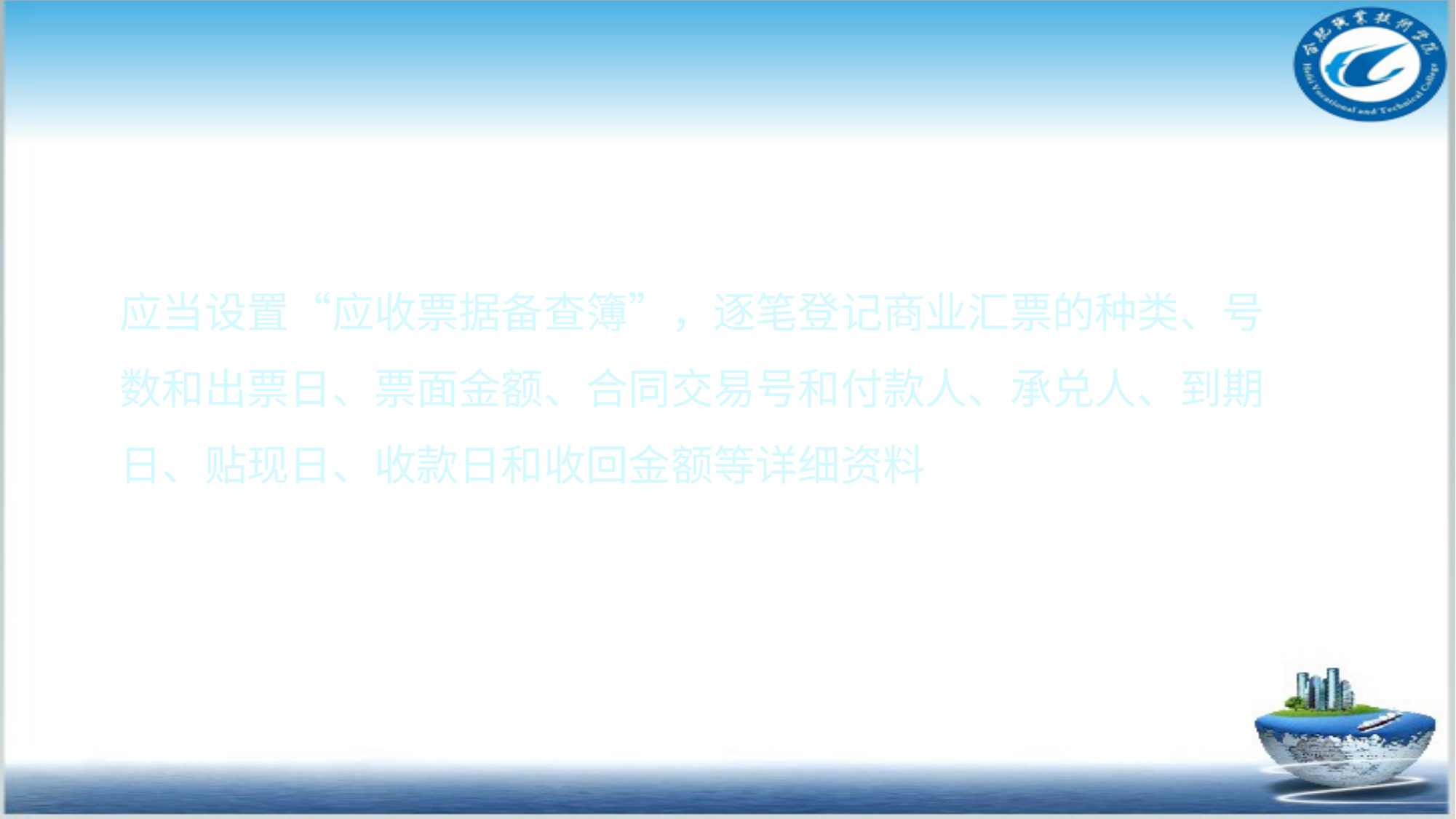

#
应当设置“应收票据备查簿”，逐笔登记商业汇票的种类、号数和出票日、票面金额、合同交易号和付款人、承兑人、到期日、贴现日、收款日和收回金额等详细资料